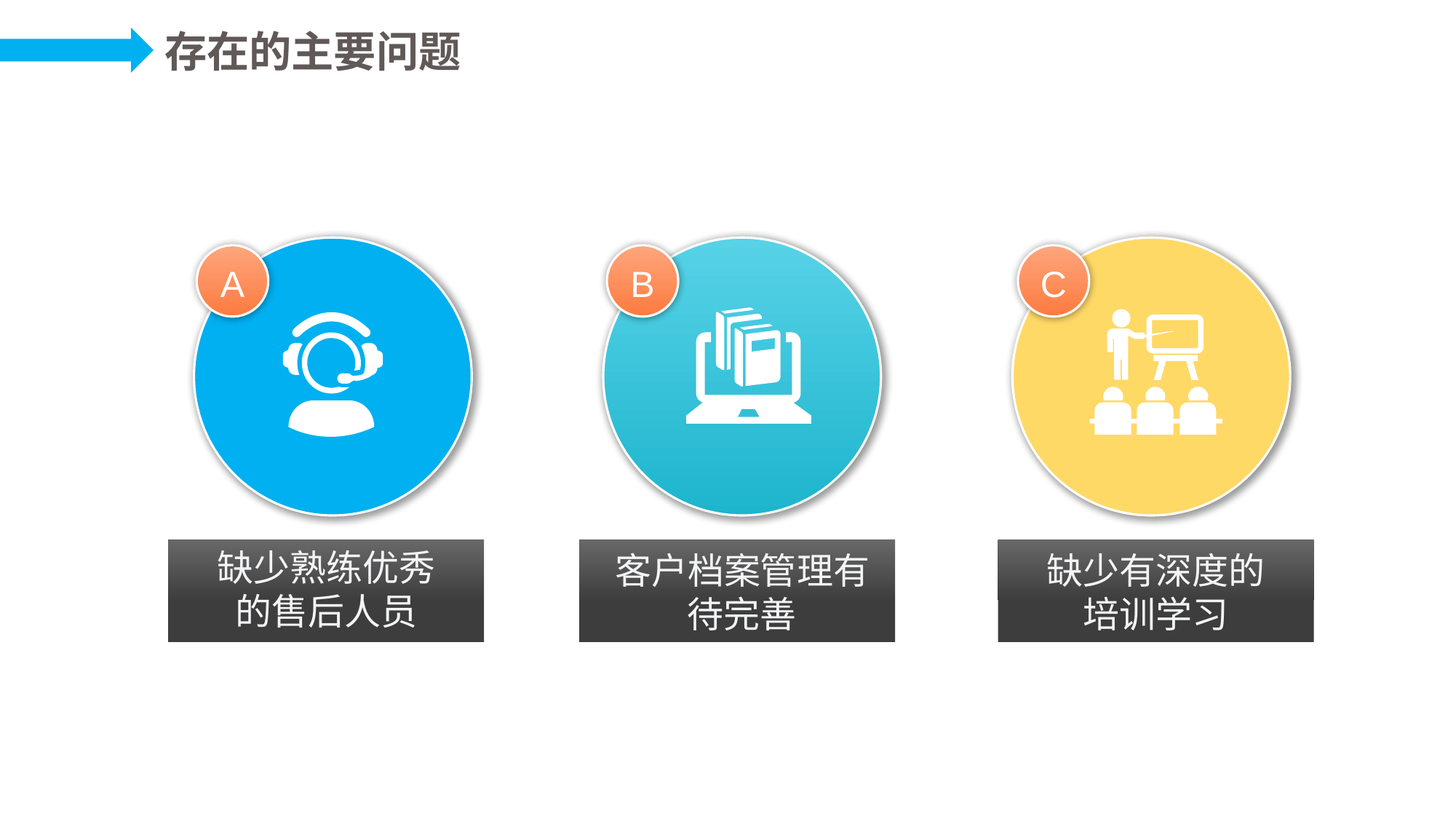

存在的主要问题

A
B
C

缺少熟练优秀的售后人员

客户档案管理有待完善
缺少有深度的培训学习